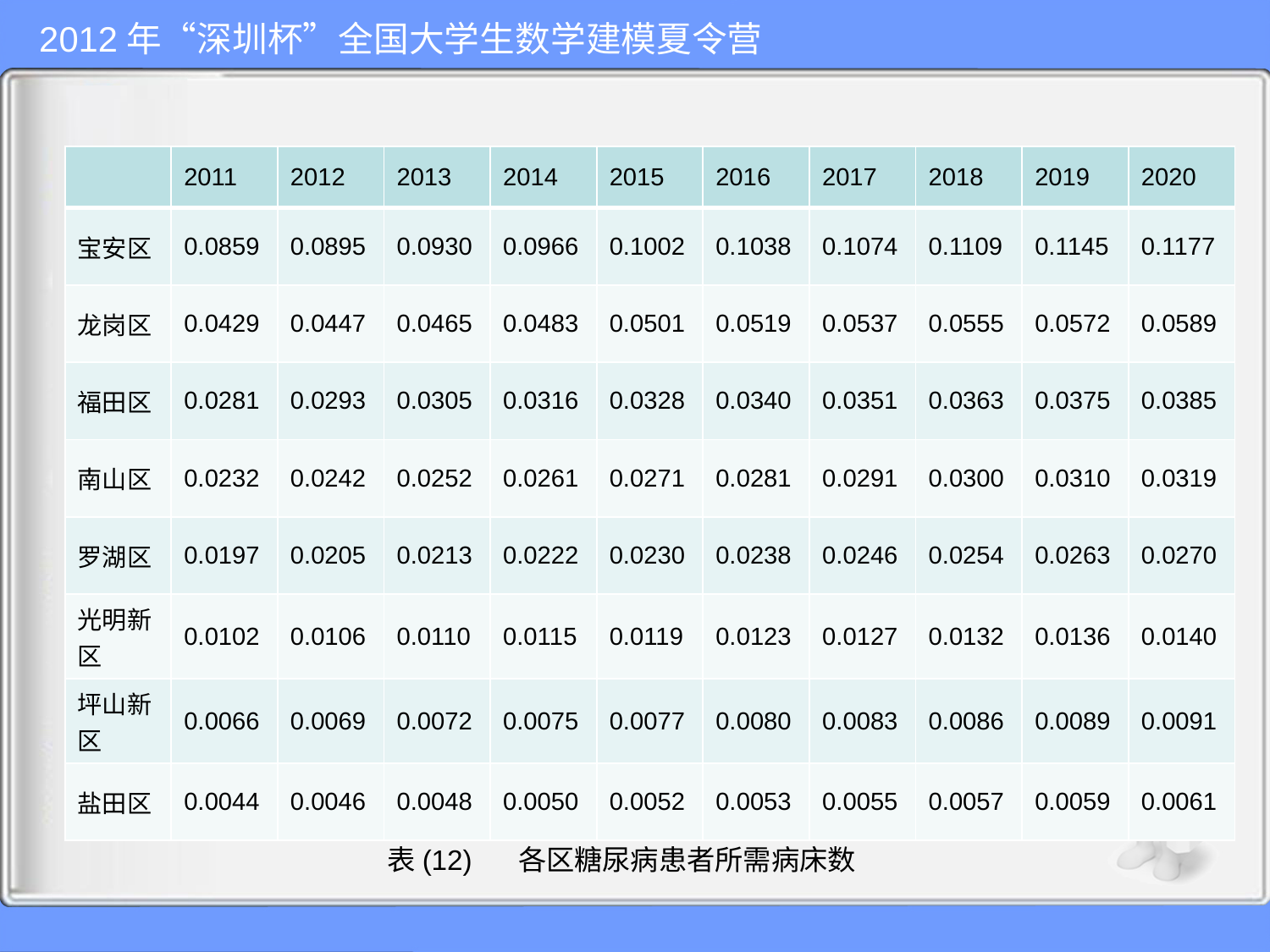

|  | 2011 | 2012 | 2013 | 2014 | 2015 | 2016 | 2017 | 2018 | 2019 | 2020 |
| --- | --- | --- | --- | --- | --- | --- | --- | --- | --- | --- |
| 宝安区 | 0.0859 | 0.0895 | 0.0930 | 0.0966 | 0.1002 | 0.1038 | 0.1074 | 0.1109 | 0.1145 | 0.1177 |
| 龙岗区 | 0.0429 | 0.0447 | 0.0465 | 0.0483 | 0.0501 | 0.0519 | 0.0537 | 0.0555 | 0.0572 | 0.0589 |
| 福田区 | 0.0281 | 0.0293 | 0.0305 | 0.0316 | 0.0328 | 0.0340 | 0.0351 | 0.0363 | 0.0375 | 0.0385 |
| 南山区 | 0.0232 | 0.0242 | 0.0252 | 0.0261 | 0.0271 | 0.0281 | 0.0291 | 0.0300 | 0.0310 | 0.0319 |
| 罗湖区 | 0.0197 | 0.0205 | 0.0213 | 0.0222 | 0.0230 | 0.0238 | 0.0246 | 0.0254 | 0.0263 | 0.0270 |
| 光明新区 | 0.0102 | 0.0106 | 0.0110 | 0.0115 | 0.0119 | 0.0123 | 0.0127 | 0.0132 | 0.0136 | 0.0140 |
| 坪山新区 | 0.0066 | 0.0069 | 0.0072 | 0.0075 | 0.0077 | 0.0080 | 0.0083 | 0.0086 | 0.0089 | 0.0091 |
| 盐田区 | 0.0044 | 0.0046 | 0.0048 | 0.0050 | 0.0052 | 0.0053 | 0.0055 | 0.0057 | 0.0059 | 0.0061 |
表(12)     各区糖尿病患者所需病床数